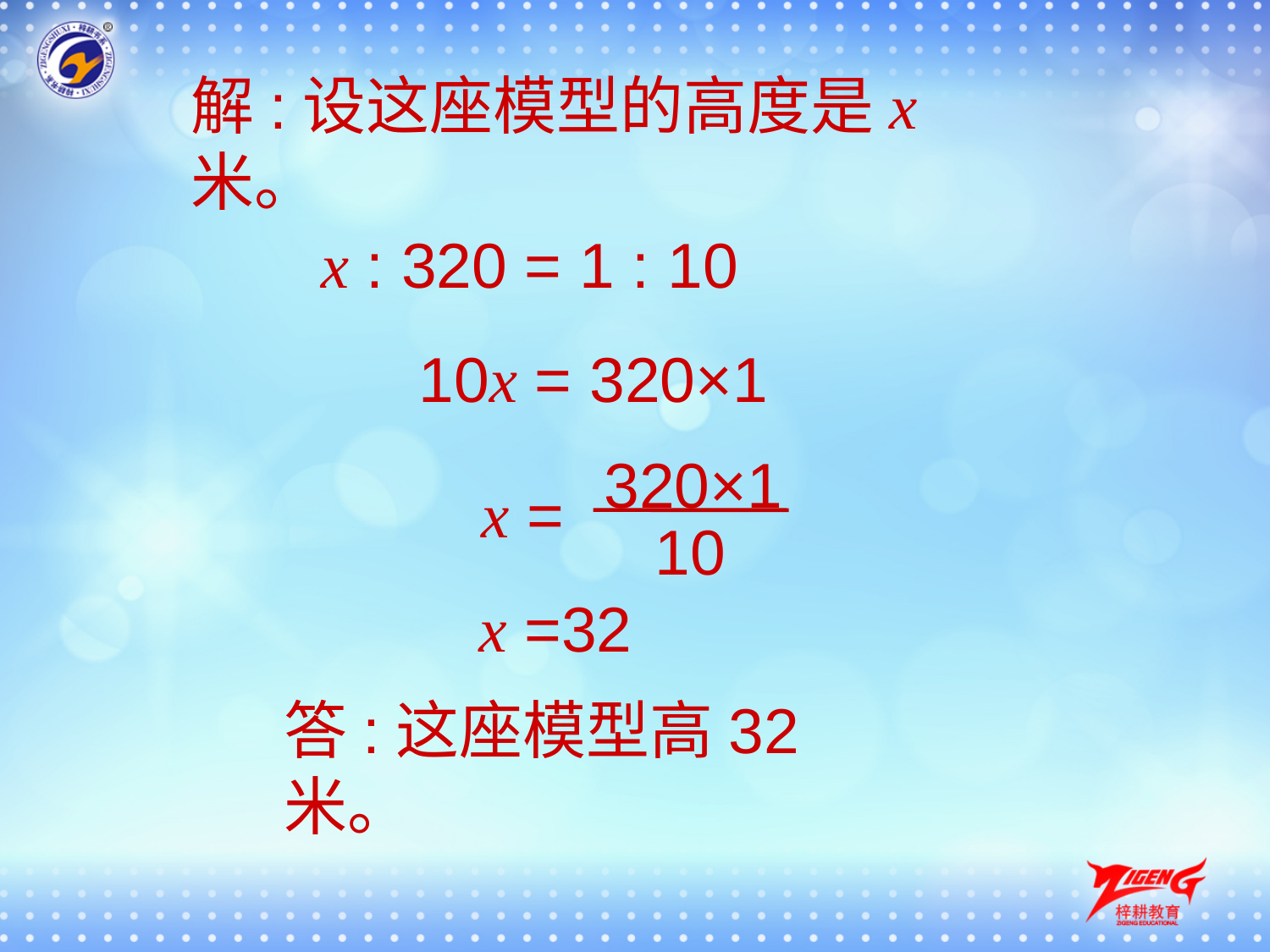

解:设这座模型的高度是x米。
x : 320 = 1 : 10
10x = 320×1
320×1
10

x =
x =32
答:这座模型高32米。